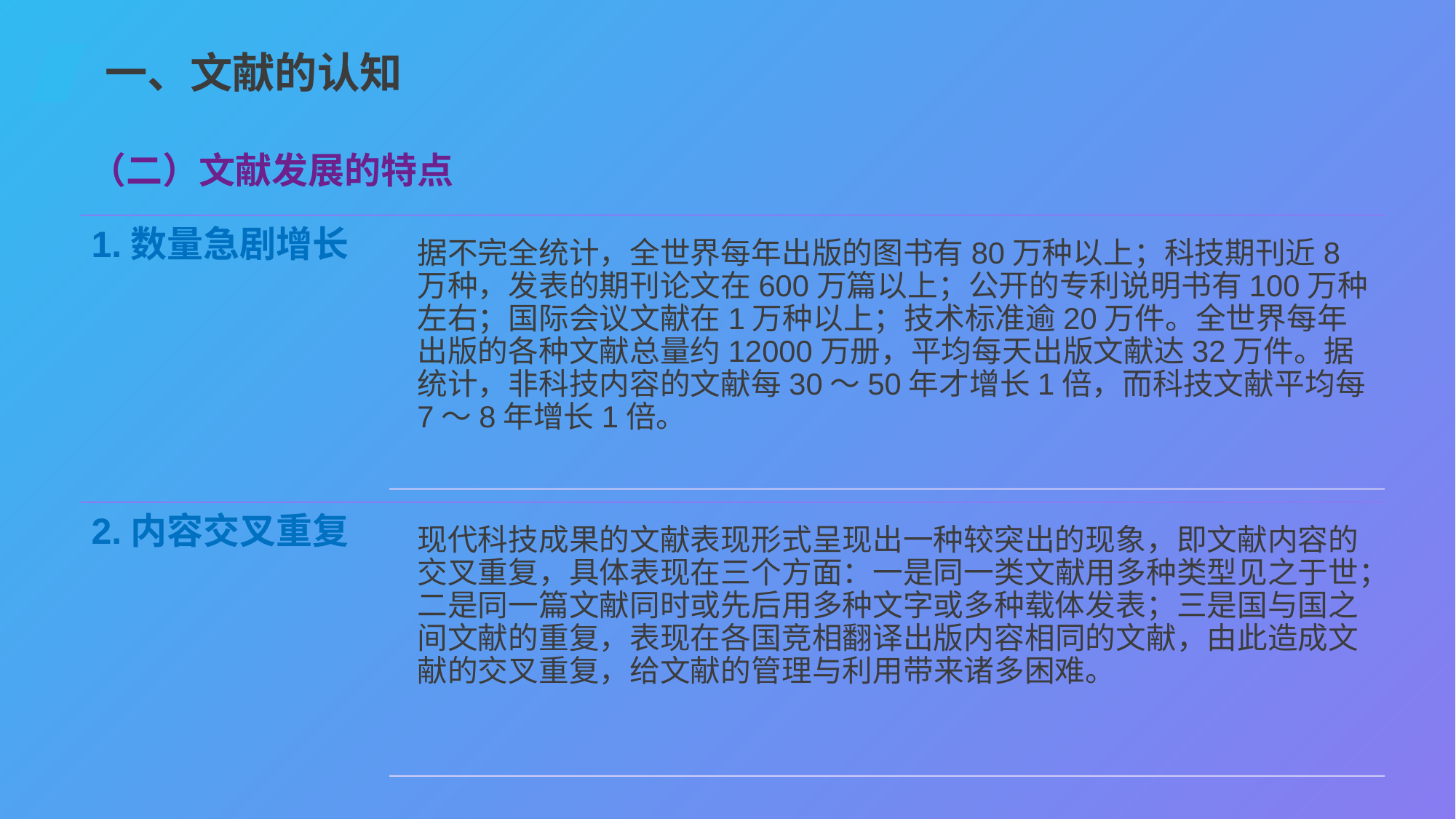

一、文献的认知
（二）文献发展的特点
1.数量急剧增长
据不完全统计，全世界每年出版的图书有80万种以上；科技期刊近8万种，发表的期刊论文在600万篇以上；公开的专利说明书有100万种左右；国际会议文献在1万种以上；技术标准逾20万件。全世界每年出版的各种文献总量约12000万册，平均每天出版文献达32万件。据统计，非科技内容的文献每30～50年才增长1倍，而科技文献平均每7～8年增长1倍。
2.内容交叉重复
现代科技成果的文献表现形式呈现出一种较突出的现象，即文献内容的交叉重复，具体表现在三个方面：一是同一类文献用多种类型见之于世；二是同一篇文献同时或先后用多种文字或多种载体发表；三是国与国之间文献的重复，表现在各国竞相翻译出版内容相同的文献，由此造成文献的交叉重复，给文献的管理与利用带来诸多困难。